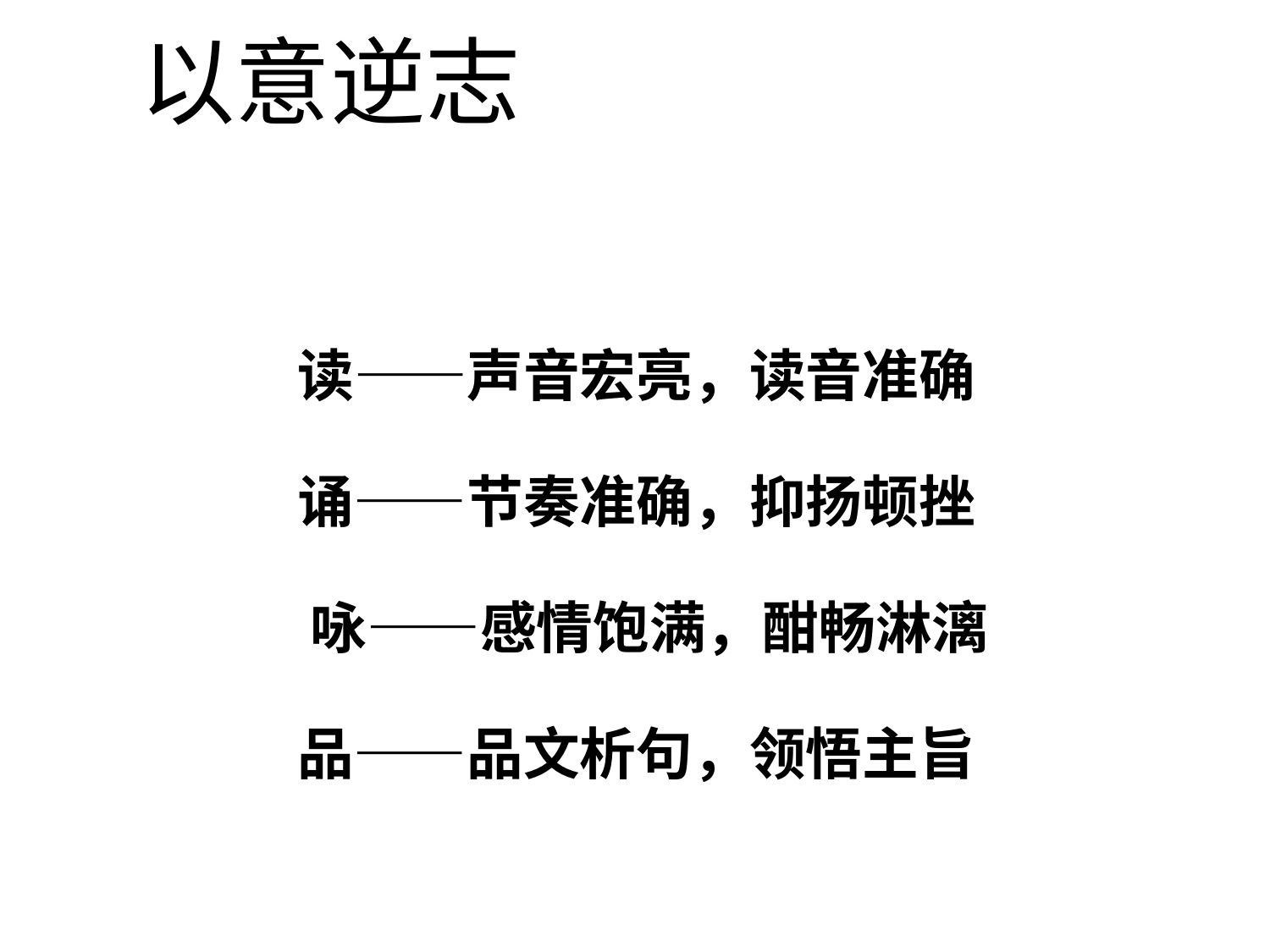

# 以意逆志
读——声音宏亮，读音准确
诵——节奏准确，抑扬顿挫
 咏——感情饱满，酣畅淋漓
品——品文析句，领悟主旨